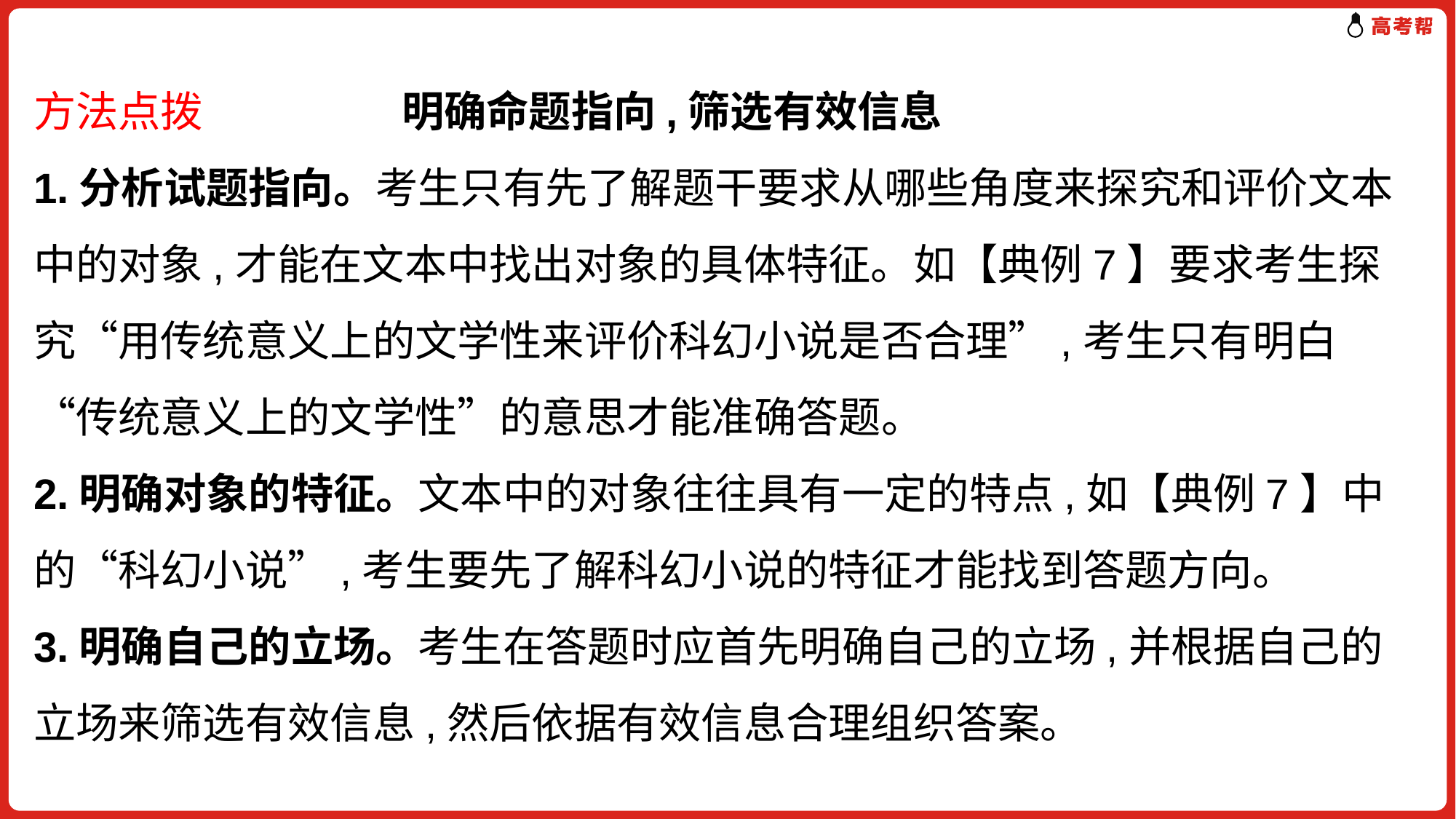

方法点拨                     明确命题指向,筛选有效信息
1.分析试题指向。考生只有先了解题干要求从哪些角度来探究和评价文本中的对象,才能在文本中找出对象的具体特征。如【典例7】要求考生探究“用传统意义上的文学性来评价科幻小说是否合理”,考生只有明白“传统意义上的文学性”的意思才能准确答题。
2.明确对象的特征。文本中的对象往往具有一定的特点,如【典例7】中的“科幻小说”,考生要先了解科幻小说的特征才能找到答题方向。
3.明确自己的立场。考生在答题时应首先明确自己的立场,并根据自己的立场来筛选有效信息,然后依据有效信息合理组织答案。